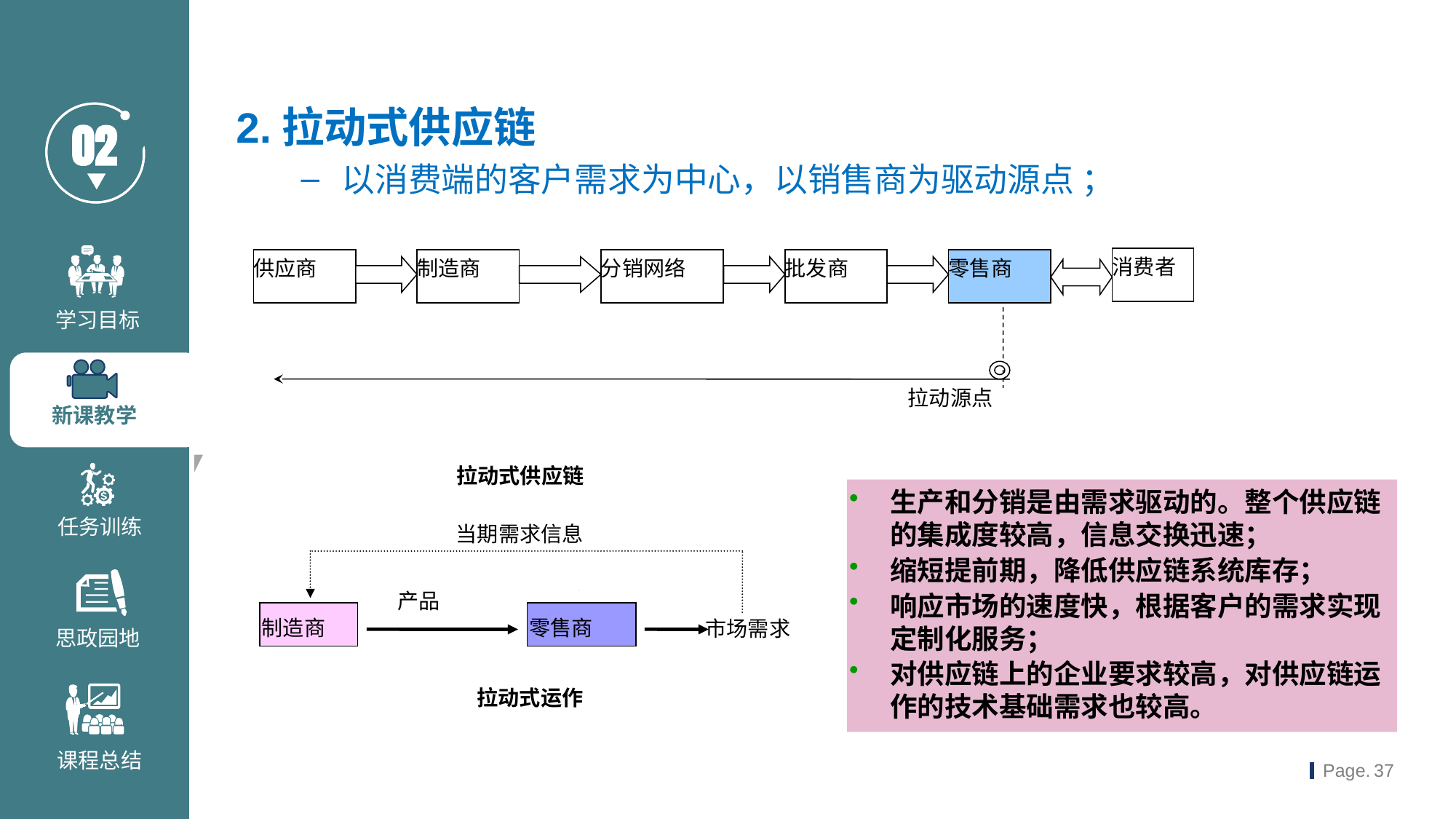

2.拉动式供应链
以消费端的客户需求为中心，以销售商为驱动源点 ；

消费者
供应商
制造商
分销网络
批发商
零售商

拉动源点
拉动式供应链
生产和分销是由需求驱动的。整个供应链的集成度较高，信息交换迅速；
缩短提前期，降低供应链系统库存；
响应市场的速度快，根据客户的需求实现定制化服务；
对供应链上的企业要求较高，对供应链运作的技术基础需求也较高。

当期需求信息

产品

制造商
零售商
市场需求

拉动式运作